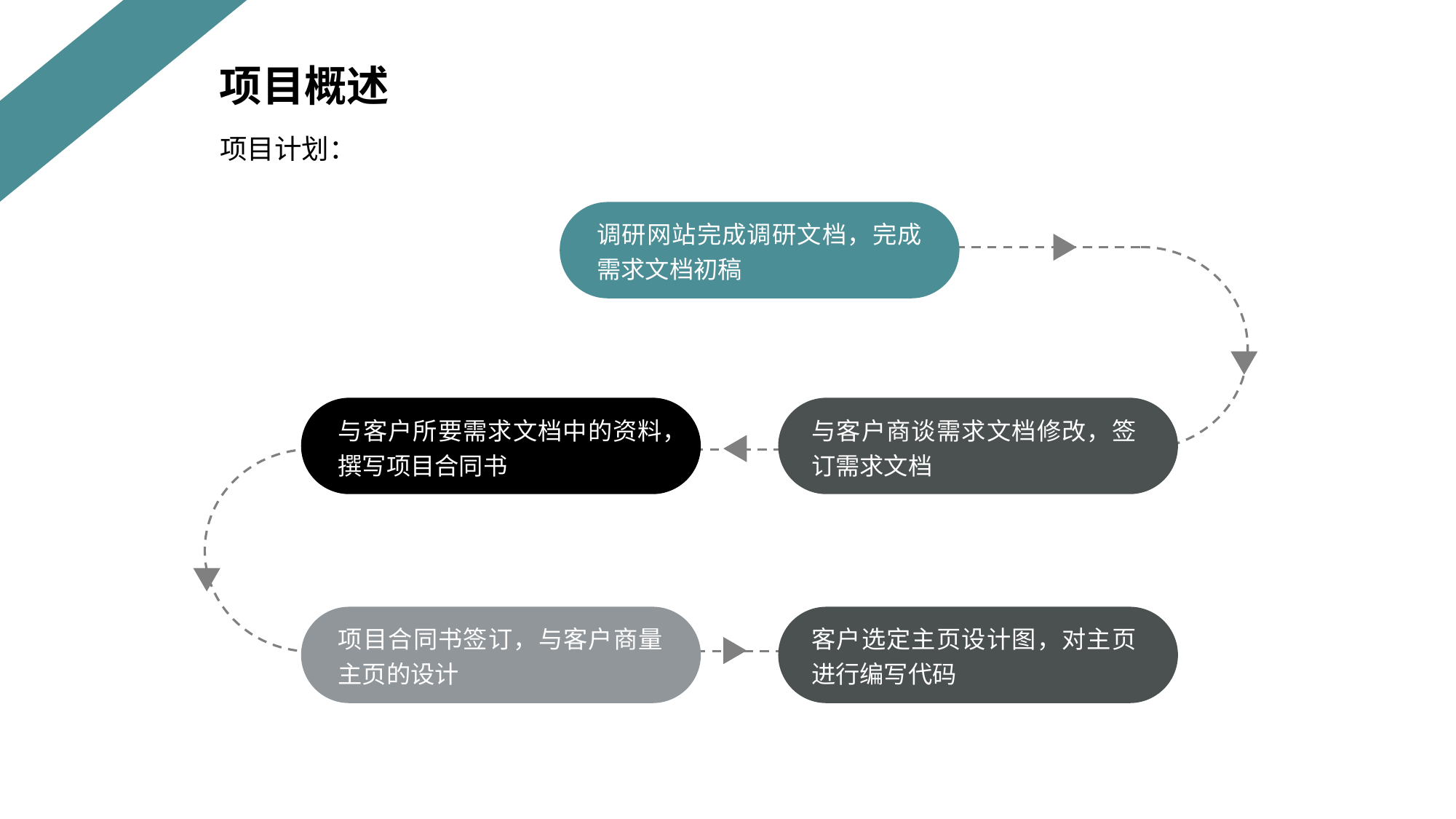

项目概述
项目计划：

调研网站完成调研文档，完成需求文档初稿
与客户所要需求文档中的资料，撰写项目合同书
与客户商谈需求文档修改，签订需求文档
项目合同书签订，与客户商量主页的设计
客户选定主页设计图，对主页进行编写代码